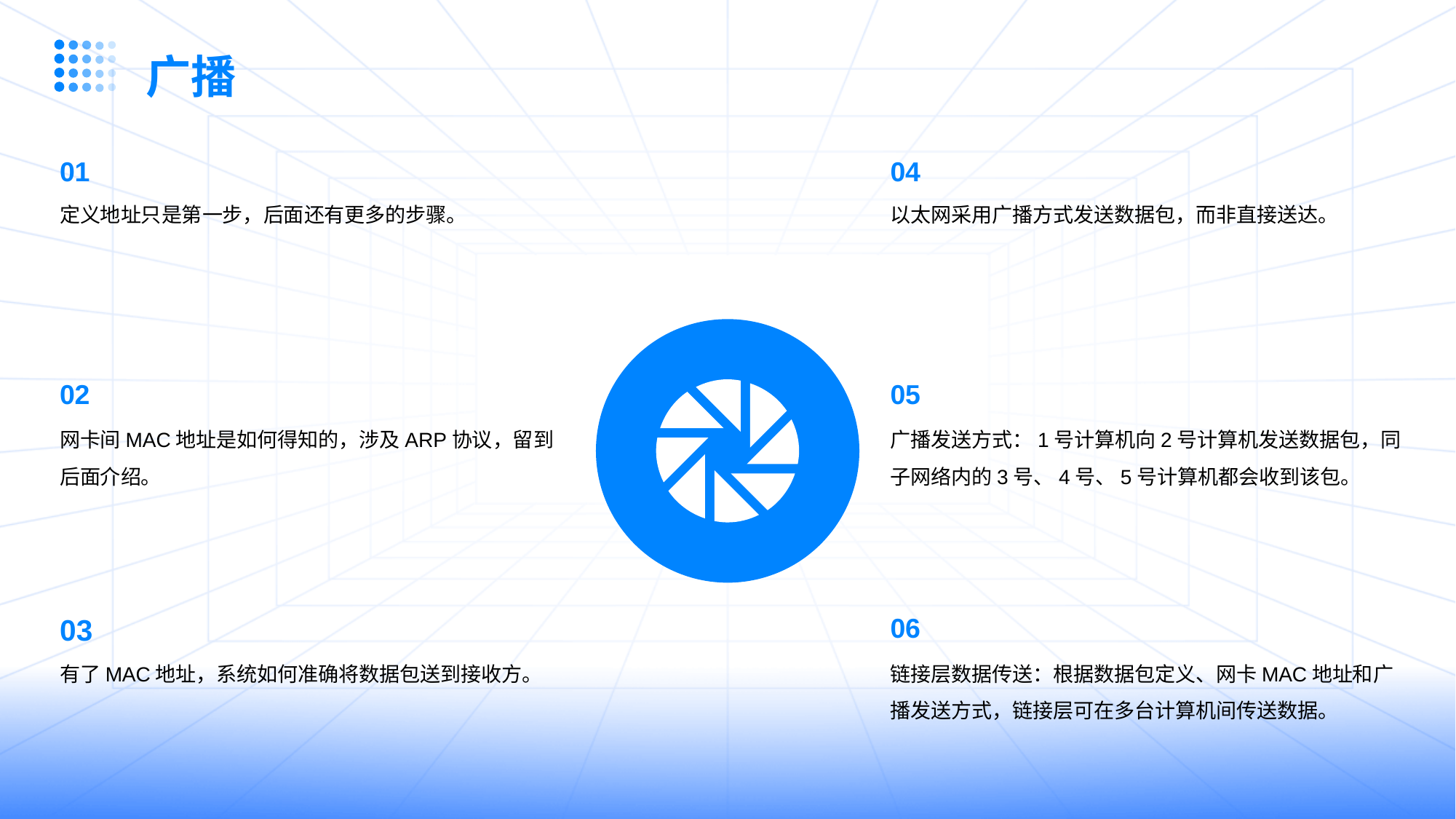

广播

01
04
定义地址只是第一步，后面还有更多的步骤。
以太网采用广播方式发送数据包，而非直接送达。

02
05

网卡间MAC地址是如何得知的，涉及ARP协议，留到后面介绍。
广播发送方式：1号计算机向2号计算机发送数据包，同子网络内的3号、4号、5号计算机都会收到该包。
03
06
有了MAC地址，系统如何准确将数据包送到接收方。
链接层数据传送：根据数据包定义、网卡MAC地址和广播发送方式，链接层可在多台计算机间传送数据。